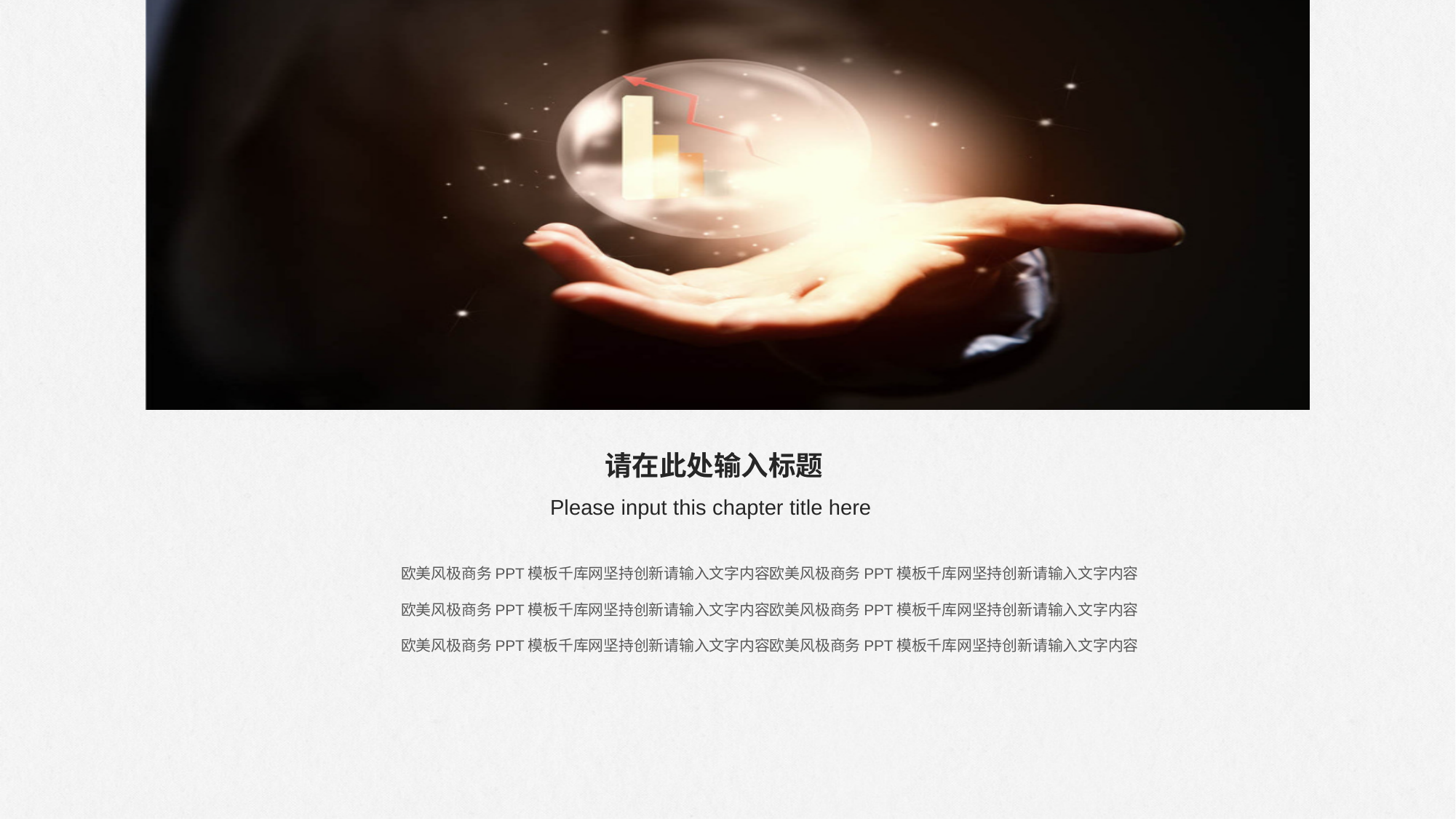

请在此处输入标题
Please input this chapter title here
欧美风极商务PPT模板千库网坚持创新请输入文字内容欧美风极商务PPT模板千库网坚持创新请输入文字内容

欧美风极商务PPT模板千库网坚持创新请输入文字内容欧美风极商务PPT模板千库网坚持创新请输入文字内容

欧美风极商务PPT模板千库网坚持创新请输入文字内容欧美风极商务PPT模板千库网坚持创新请输入文字内容